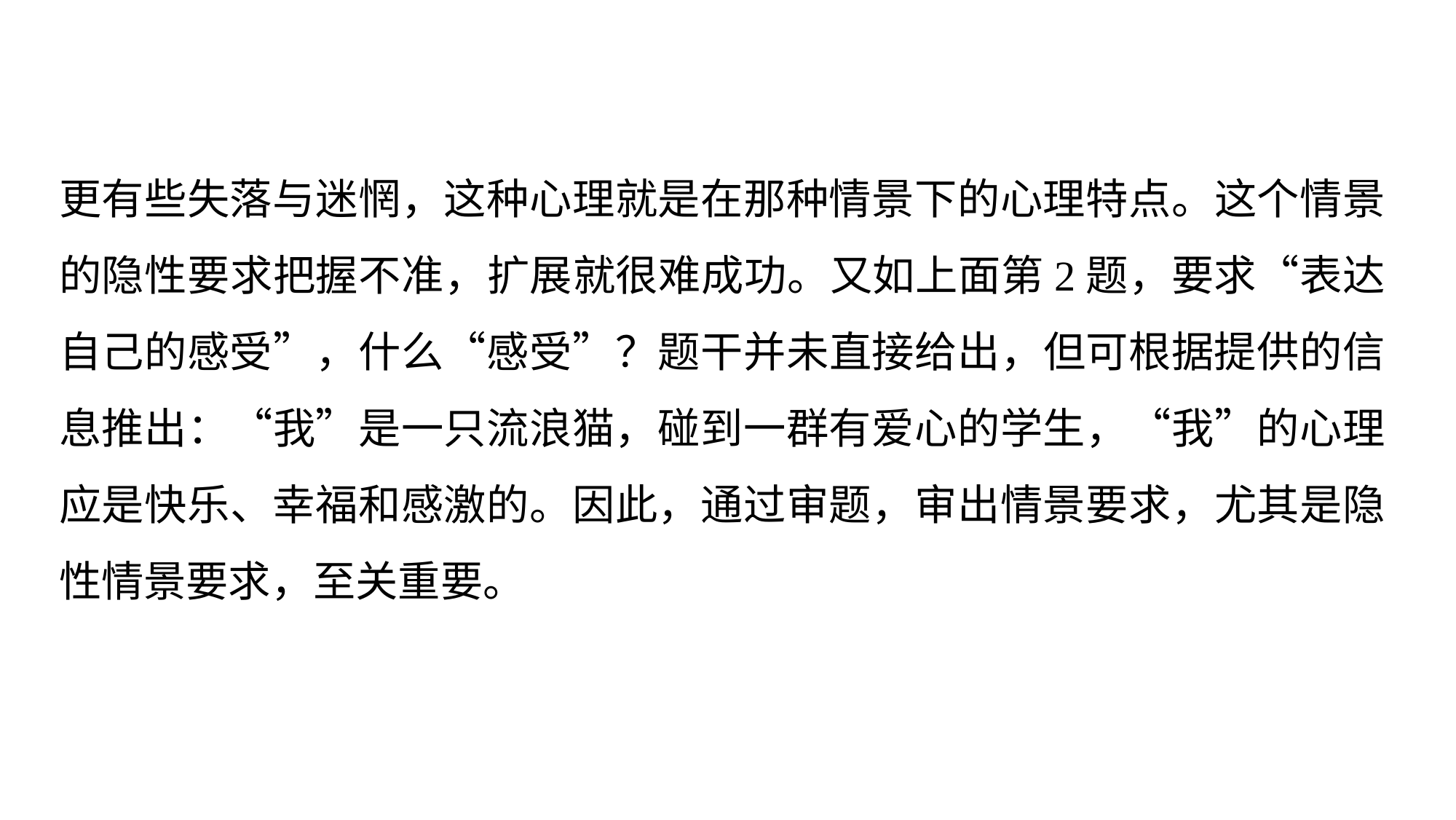

更有些失落与迷惘，这种心理就是在那种情景下的心理特点。这个情景的隐性要求把握不准，扩展就很难成功。又如上面第2题，要求“表达自己的感受”，什么“感受”？题干并未直接给出，但可根据提供的信息推出：“我”是一只流浪猫，碰到一群有爱心的学生，“我”的心理应是快乐、幸福和感激的。因此，通过审题，审出情景要求，尤其是隐性情景要求，至关重要。